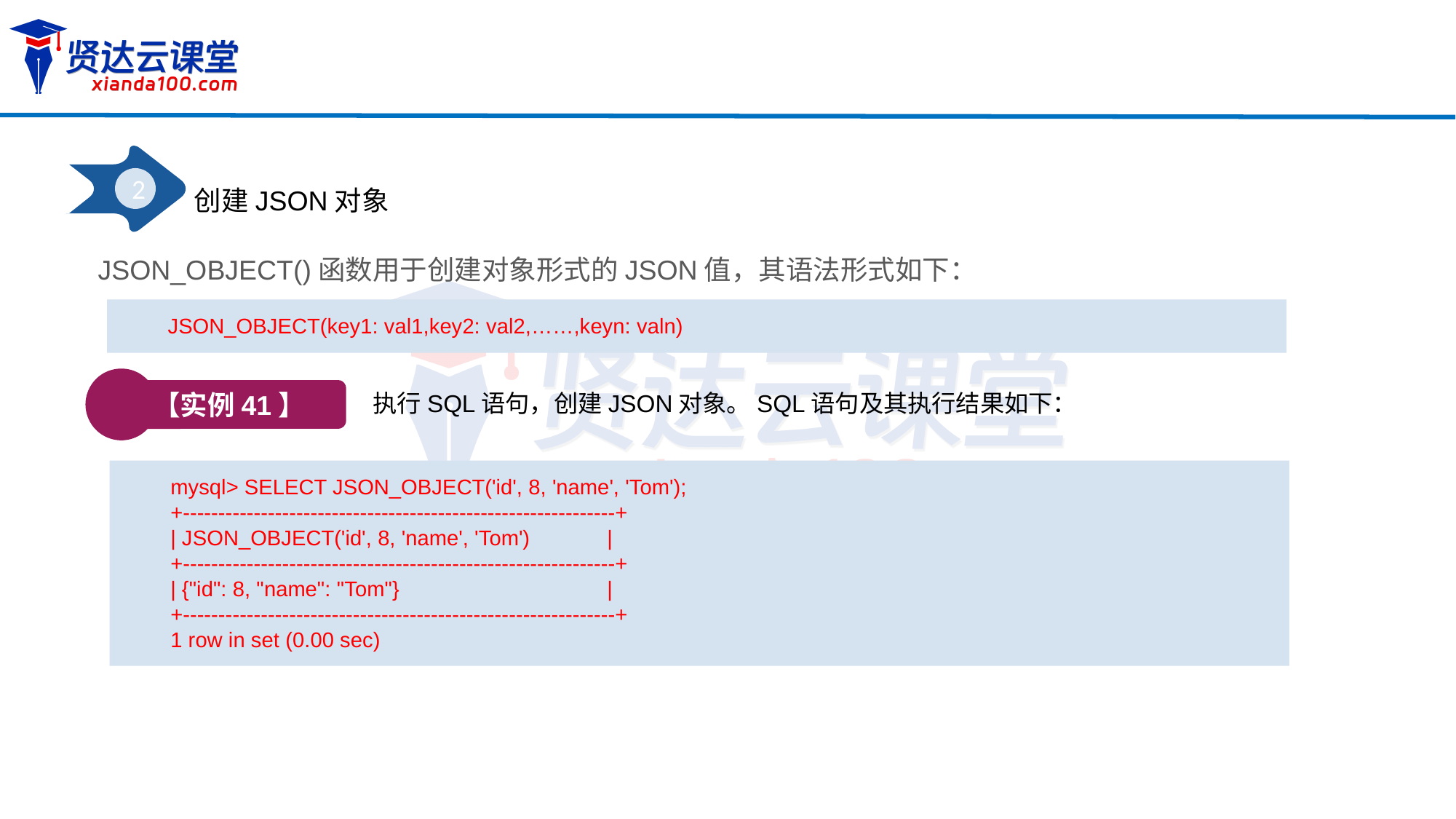

2
创建JSON对象
JSON_OBJECT()函数用于创建对象形式的JSON值，其语法形式如下：

JSON_OBJECT(key1: val1,key2: val2,……,keyn: valn)

【实例41】
执行SQL语句，创建JSON对象。SQL语句及其执行结果如下：

mysql> SELECT JSON_OBJECT('id', 8, 'name', 'Tom');
+-------------------------------------------------------------+
| JSON_OBJECT('id', 8, 'name', 'Tom') 	|
+-------------------------------------------------------------+
| {"id": 8, "name": "Tom"}            		|
+-------------------------------------------------------------+
1 row in set (0.00 sec)